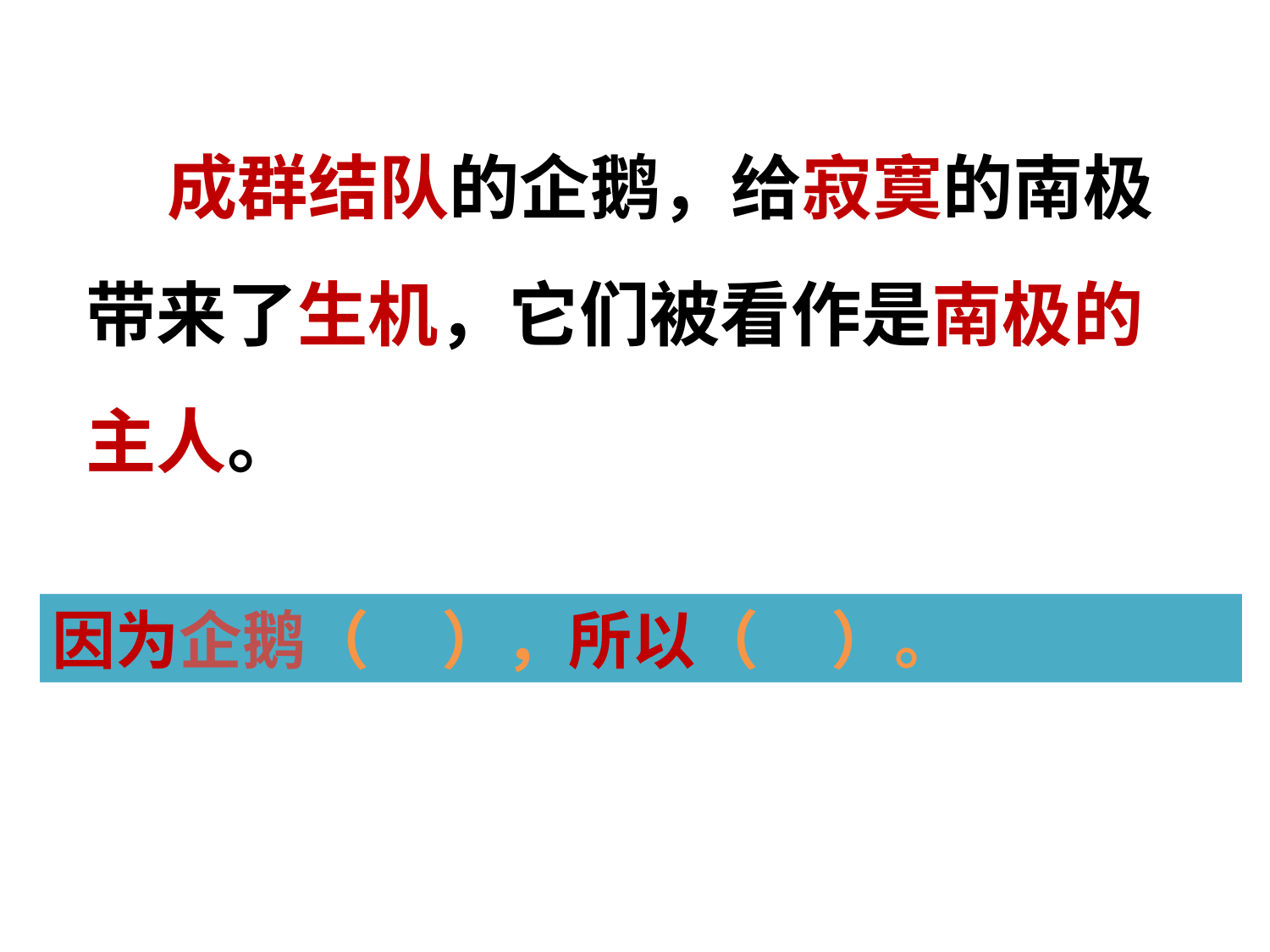

成群结队的企鹅，给寂寞的南极带来了生机，它们被看作是南极的主人。
因为企鹅（     ），所以（     ）。